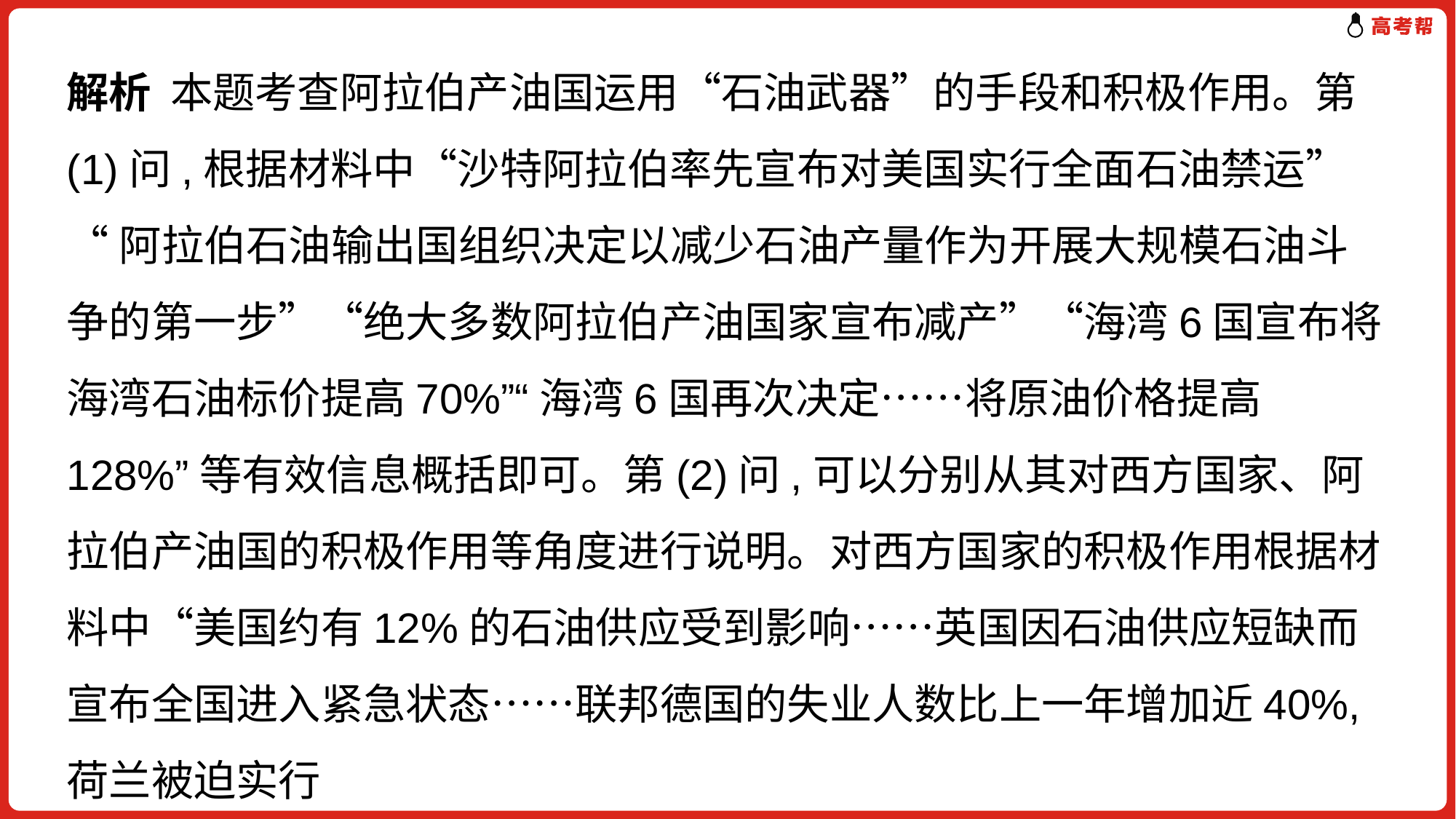

解析  本题考查阿拉伯产油国运用“石油武器”的手段和积极作用。第(1)问,根据材料中“沙特阿拉伯率先宣布对美国实行全面石油禁运”
“阿拉伯石油输出国组织决定以减少石油产量作为开展大规模石油斗争的第一步”“绝大多数阿拉伯产油国家宣布减产”“海湾6国宣布将海湾石油标价提高70%”“海湾6国再次决定……将原油价格提高128%”等有效信息概括即可。第(2)问,可以分别从其对西方国家、阿拉伯产油国的积极作用等角度进行说明。对西方国家的积极作用根据材料中“美国约有12%的石油供应受到影响……英国因石油供应短缺而宣布全国进入紧急状态……联邦德国的失业人数比上一年增加近40%,荷兰被迫实行